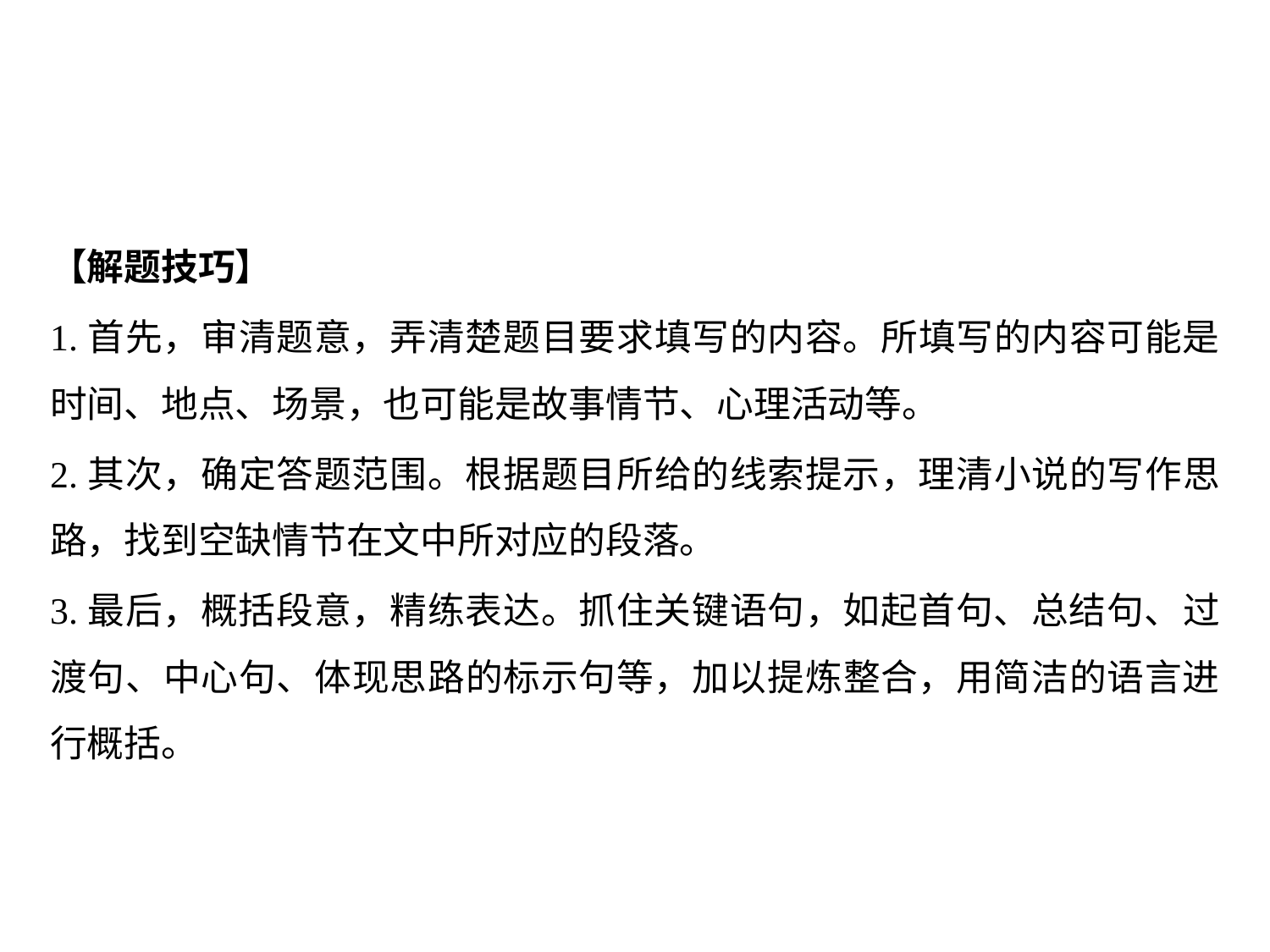

【解题技巧】
1.首先，审清题意，弄清楚题目要求填写的内容。所填写的内容可能是时间、地点、场景，也可能是故事情节、心理活动等。
2.其次，确定答题范围。根据题目所给的线索提示，理清小说的写作思路，找到空缺情节在文中所对应的段落。
3.最后，概括段意，精练表达。抓住关键语句，如起首句、总结句、过渡句、中心句、体现思路的标示句等，加以提炼整合，用简洁的语言进行概括。